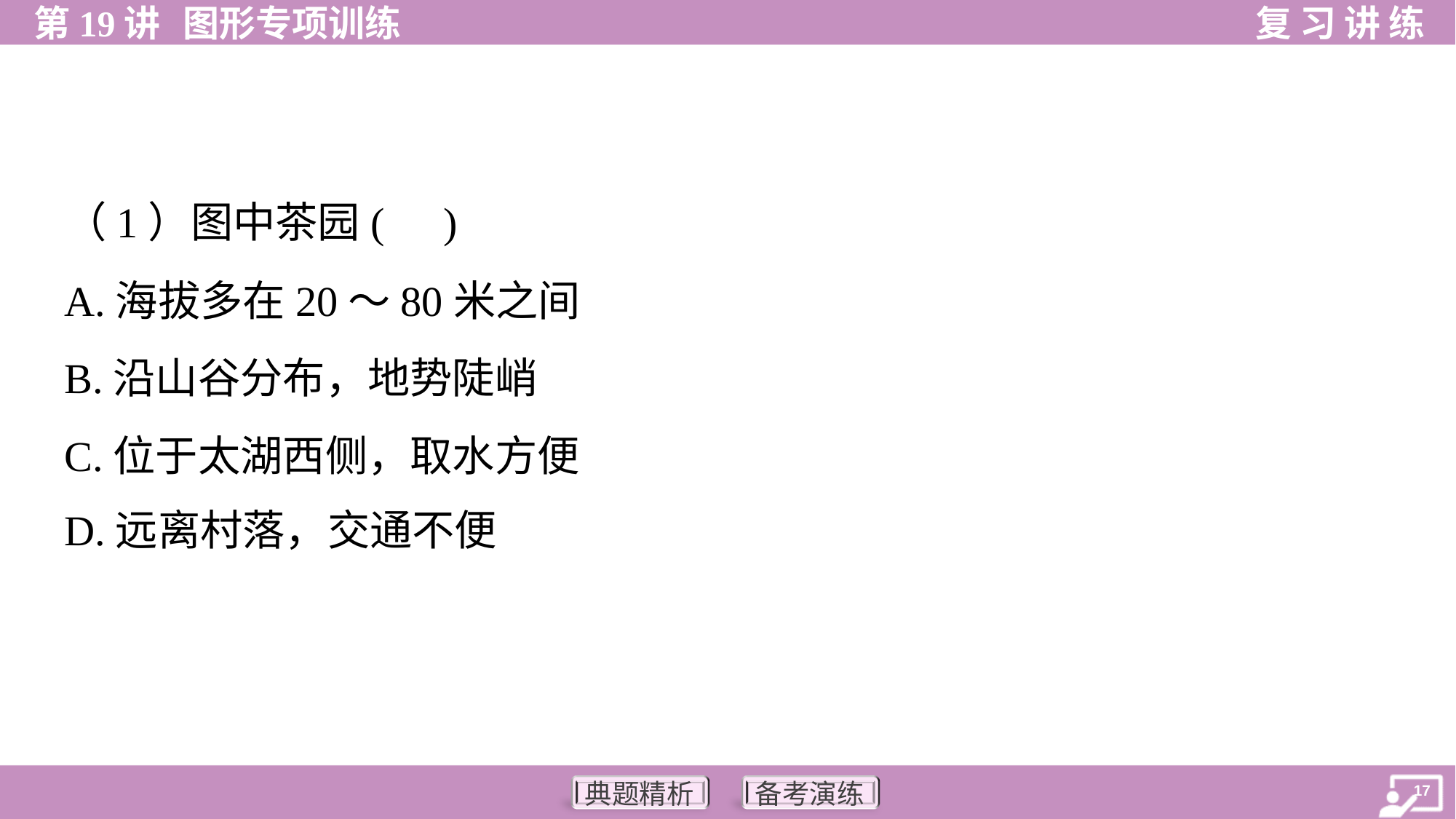

（1）图中茶园(     )
A.海拔多在20～80米之间
B.沿山谷分布，地势陡峭
C.位于太湖西侧，取水方便
D.远离村落，交通不便